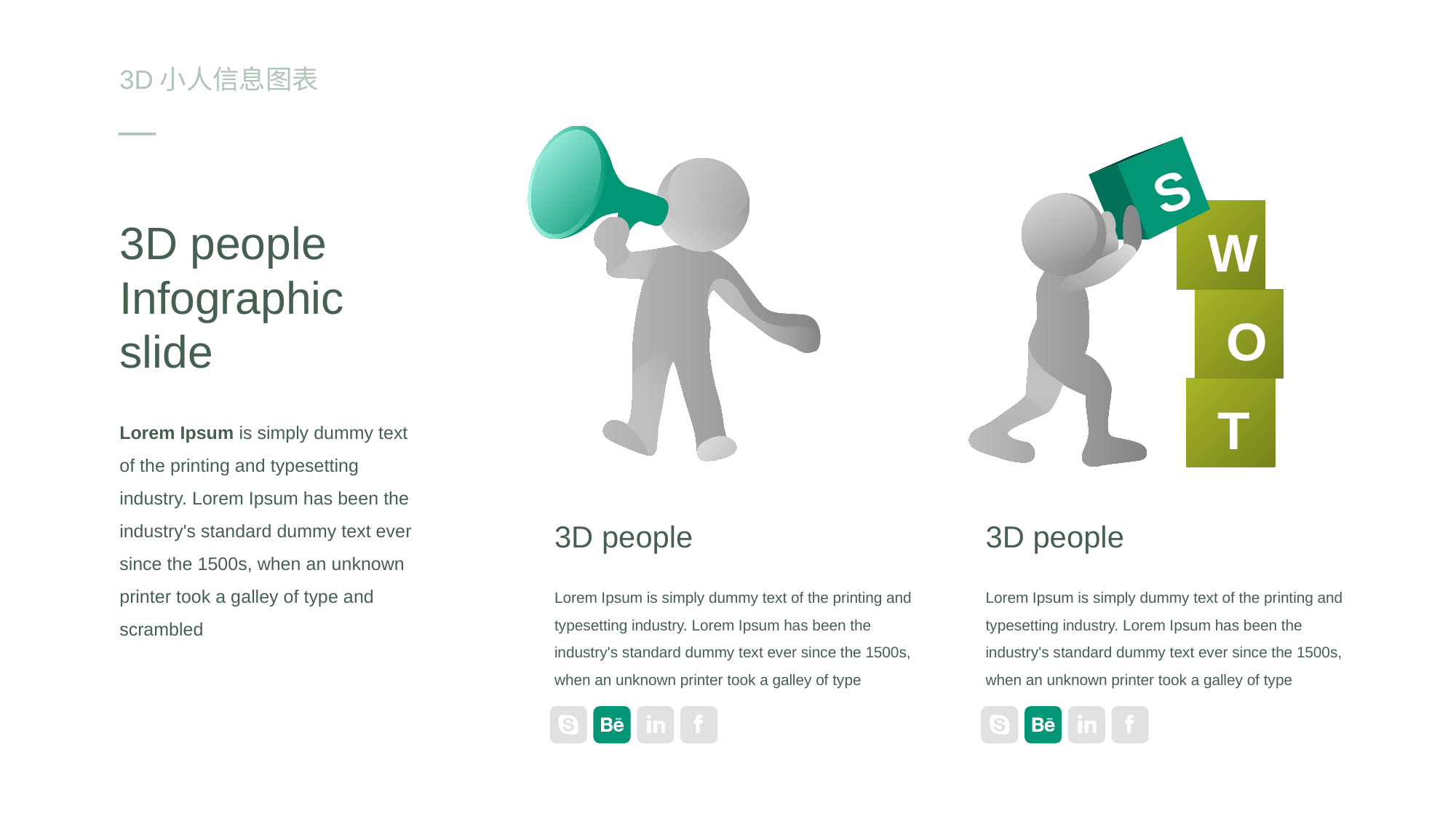

3D小人信息图表

S

W

O

T

# 3D people Infographic slide
Lorem Ipsum is simply dummy text of the printing and typesetting industry. Lorem Ipsum has been the industry's standard dummy text ever since the 1500s, when an unknown printer took a galley of type and scrambled
3D people
3D people
Lorem Ipsum is simply dummy text of the printing and typesetting industry. Lorem Ipsum has been the industry's standard dummy text ever since the 1500s, when an unknown printer took a galley of type
Lorem Ipsum is simply dummy text of the printing and typesetting industry. Lorem Ipsum has been the industry's standard dummy text ever since the 1500s, when an unknown printer took a galley of type